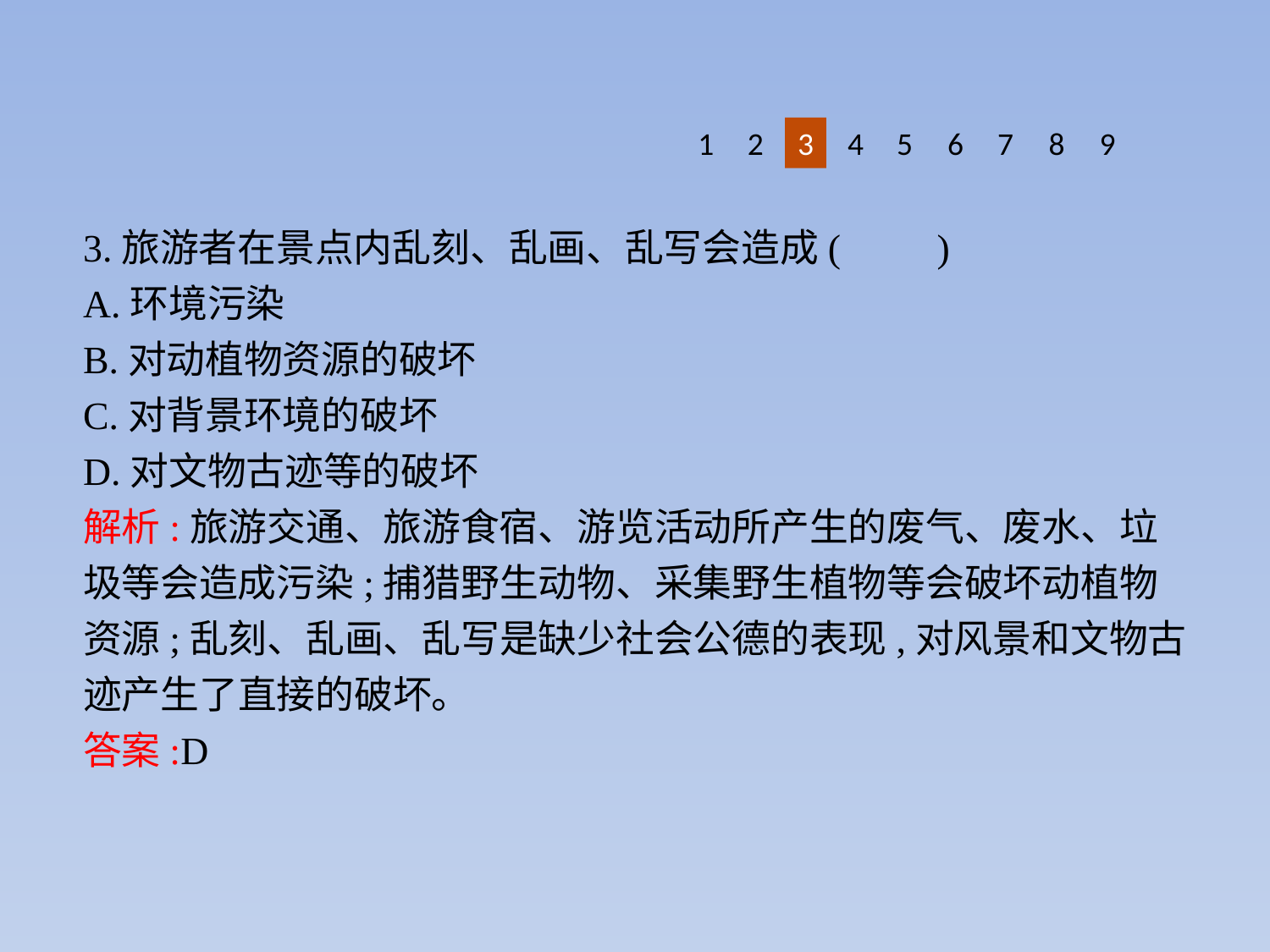

8
9
1
2
3
4
5
6
7
3.旅游者在景点内乱刻、乱画、乱写会造成(　　)
A.环境污染
B.对动植物资源的破坏
C.对背景环境的破坏
D.对文物古迹等的破坏
解析:旅游交通、旅游食宿、游览活动所产生的废气、废水、垃圾等会造成污染;捕猎野生动物、采集野生植物等会破坏动植物资源;乱刻、乱画、乱写是缺少社会公德的表现,对风景和文物古迹产生了直接的破坏。
答案:D